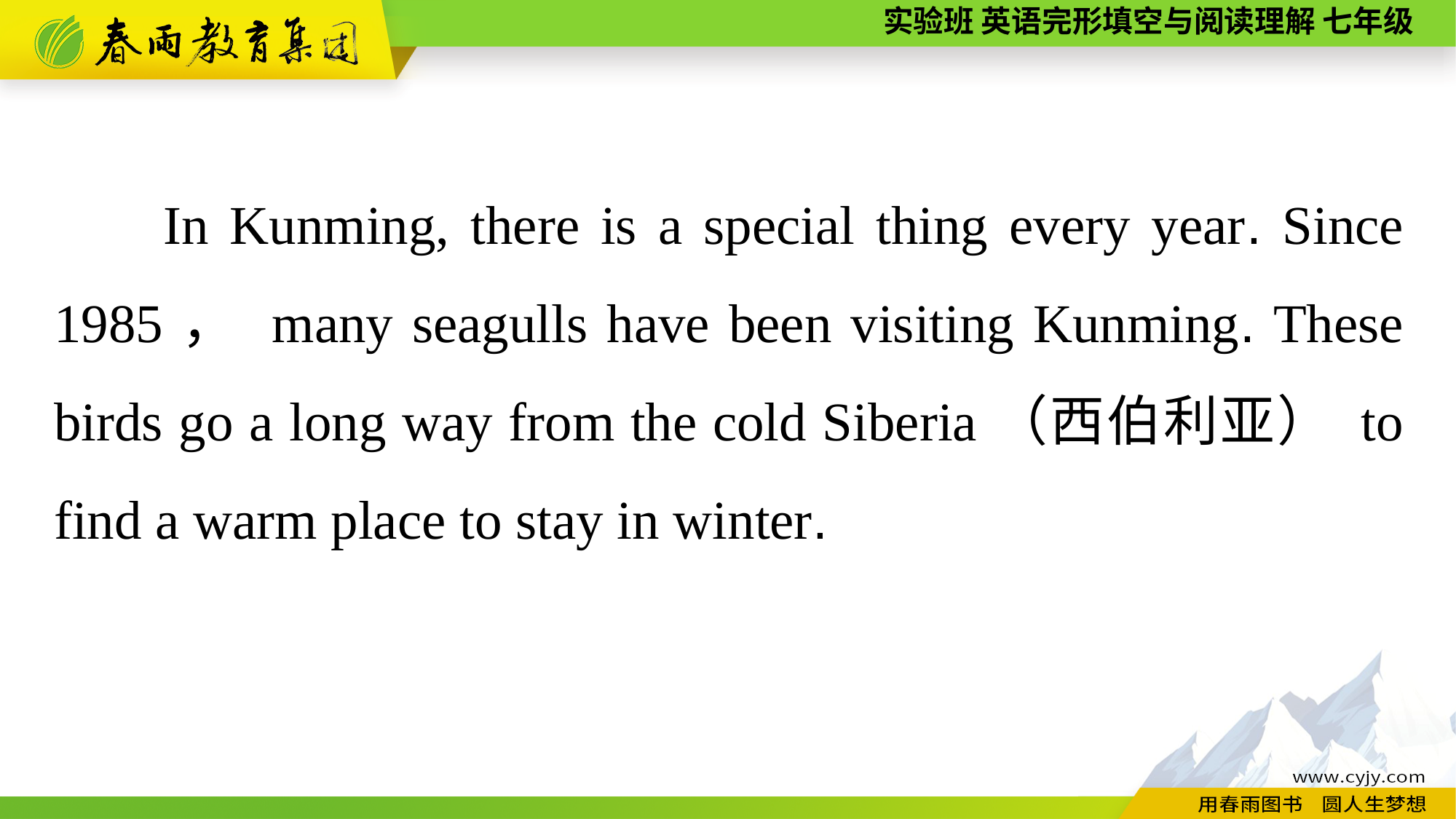

In Kunming, there is a special thing every year. Since 1985， many seagulls have been visiting Kunming. These birds go a long way from the cold Siberia（西伯利亚） to find a warm place to stay in winter.